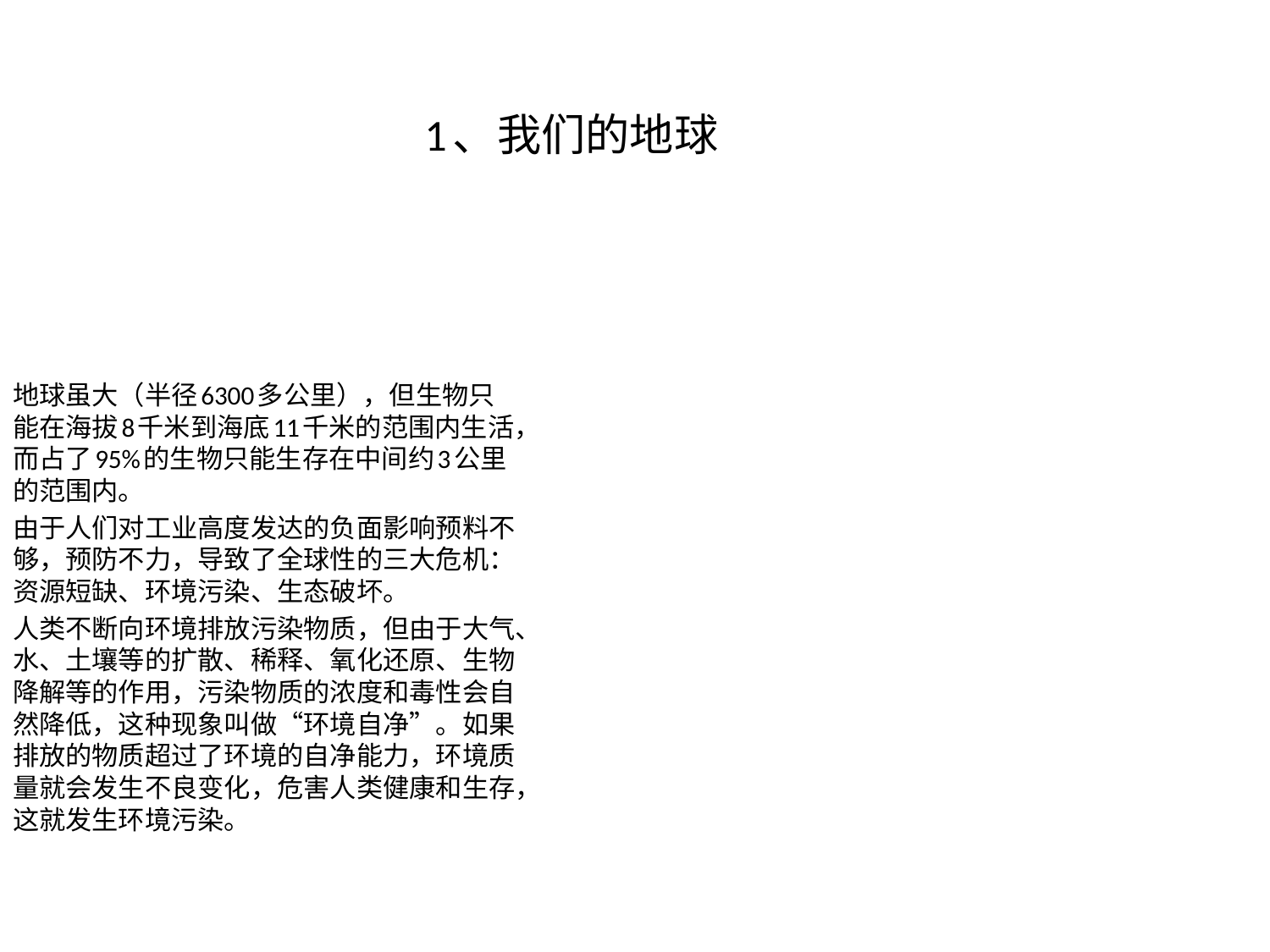

1、我们的地球
地球虽大（半径6300多公里），但生物只能在海拔8千米到海底11千米的范围内生活，而占了95%的生物只能生存在中间约3公里的范围内。
由于人们对工业高度发达的负面影响预料不够，预防不力，导致了全球性的三大危机：资源短缺、环境污染、生态破坏。
人类不断向环境排放污染物质，但由于大气、水、土壤等的扩散、稀释、氧化还原、生物降解等的作用，污染物质的浓度和毒性会自然降低，这种现象叫做“环境自净”。如果排放的物质超过了环境的自净能力，环境质量就会发生不良变化，危害人类健康和生存，这就发生环境污染。